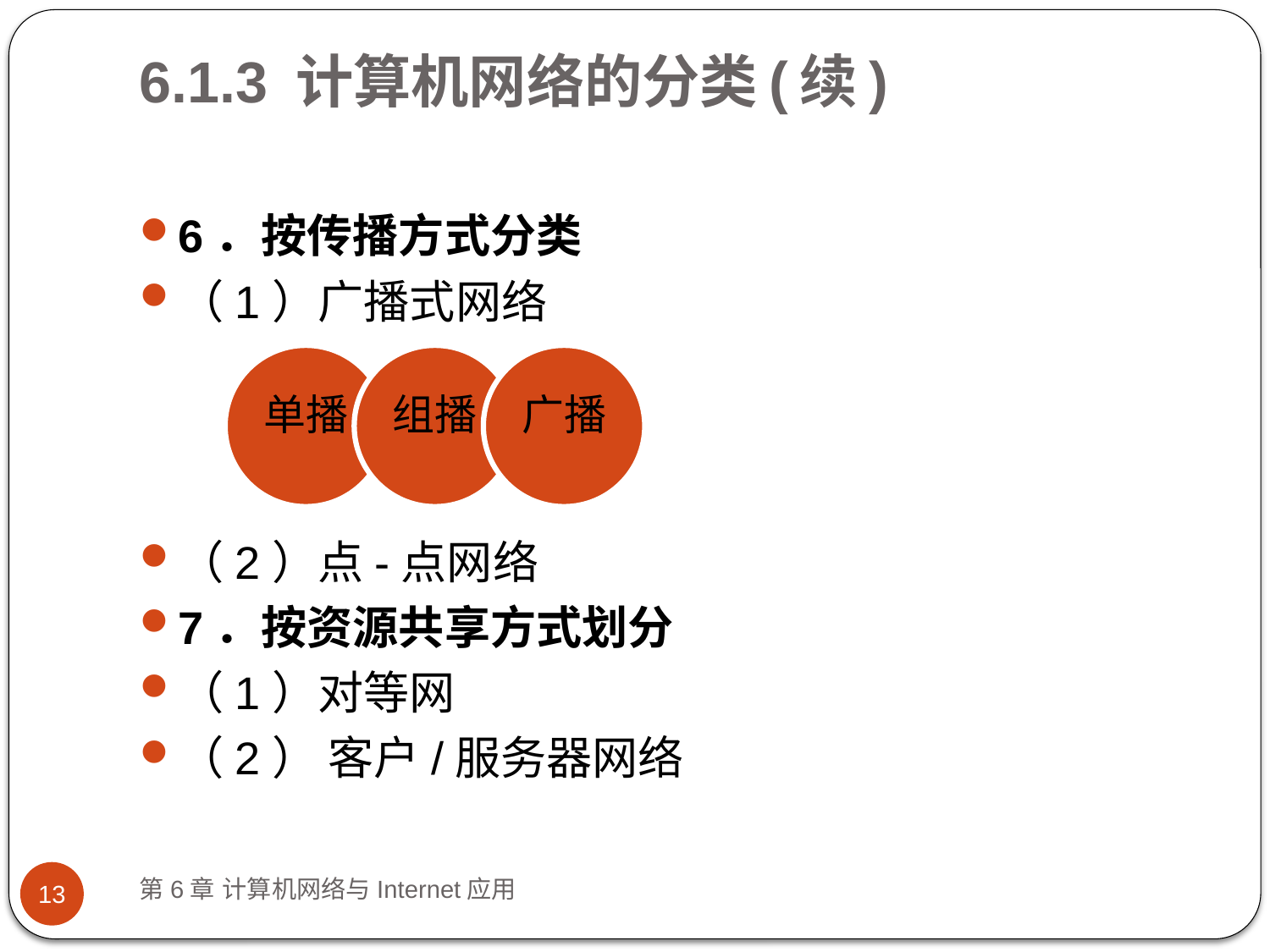

# 6.1.3 计算机网络的分类(续)
6．按传播方式分类
（1）广播式网络

（2）点-点网络
7．按资源共享方式划分
（1）对等网
（2） 客户/服务器网络

单播

组播

广播

第6章 计算机网络与Internet应用
13